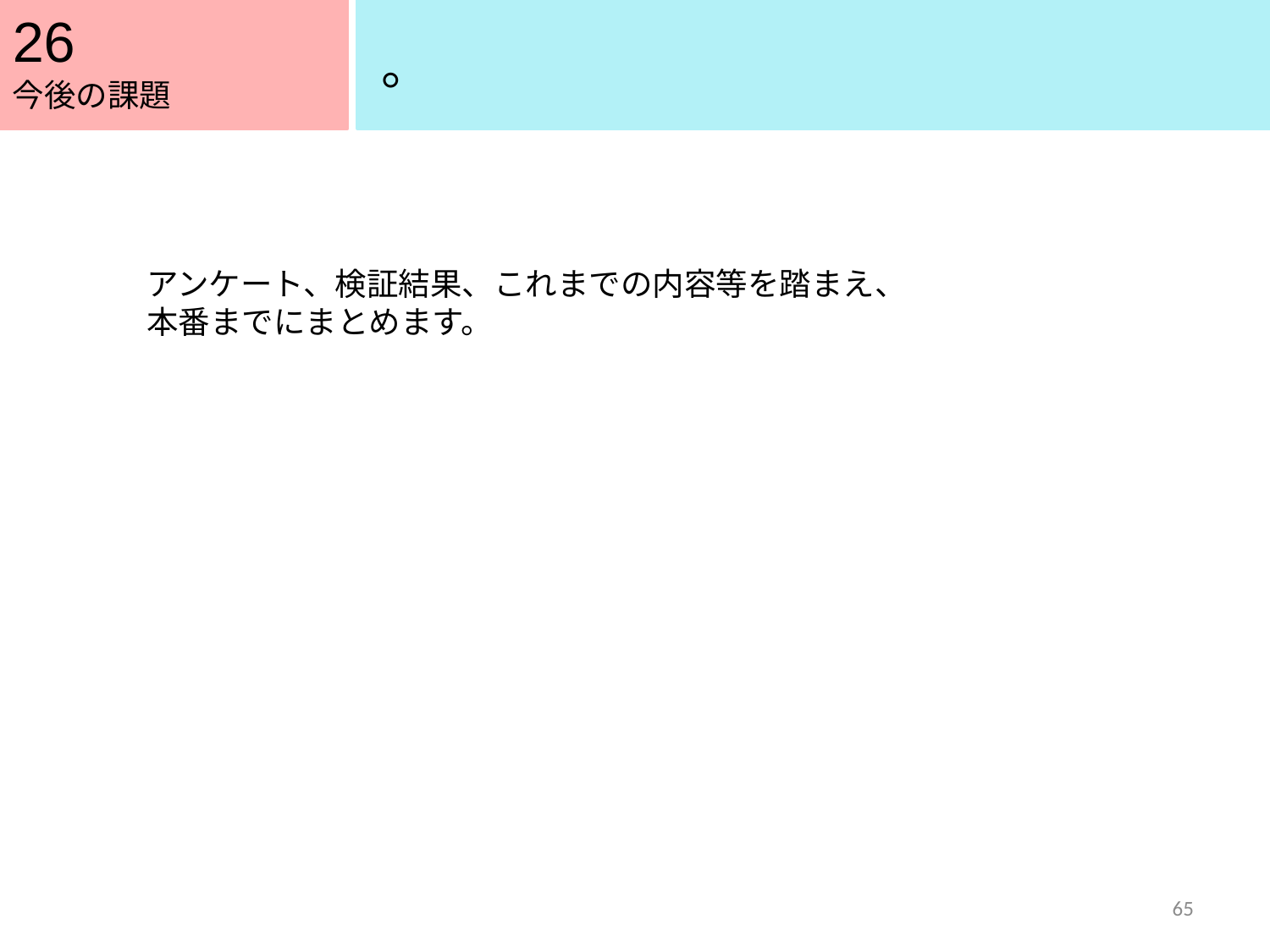

26

。
今後の課題
アンケート、検証結果、これまでの内容等を踏まえ、
本番までにまとめます。
65